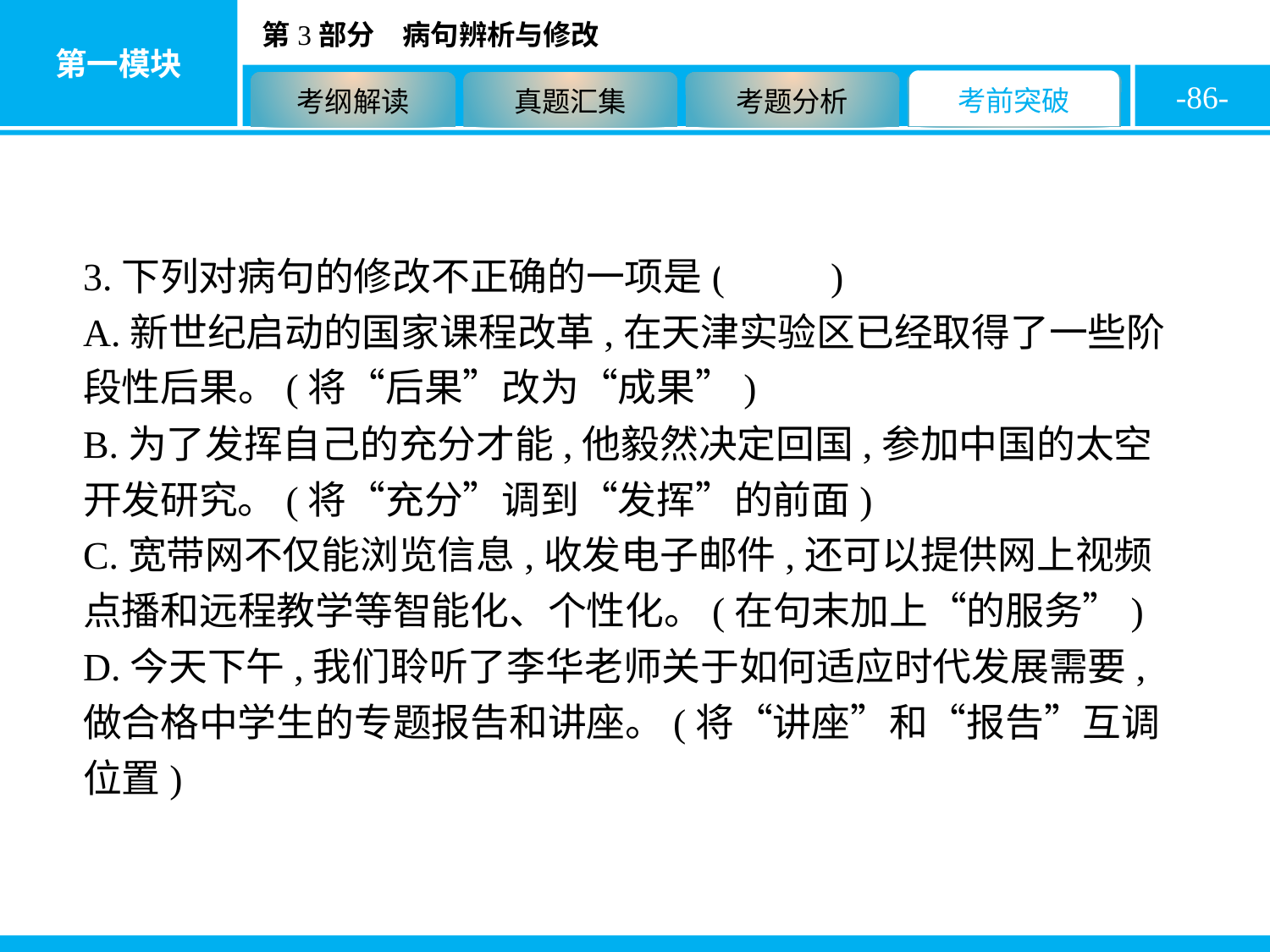

-86-
3.下列对病句的修改不正确的一项是(    D    )
A.新世纪启动的国家课程改革,在天津实验区已经取得了一些阶段性后果。(将“后果”改为“成果”)
B.为了发挥自己的充分才能,他毅然决定回国,参加中国的太空开发研究。(将“充分”调到“发挥”的前面)
C.宽带网不仅能浏览信息,收发电子邮件,还可以提供网上视频点播和远程教学等智能化、个性化。(在句末加上“的服务”)
D.今天下午,我们聆听了李华老师关于如何适应时代发展需要,做合格中学生的专题报告和讲座。(将“讲座”和“报告”互调位置)